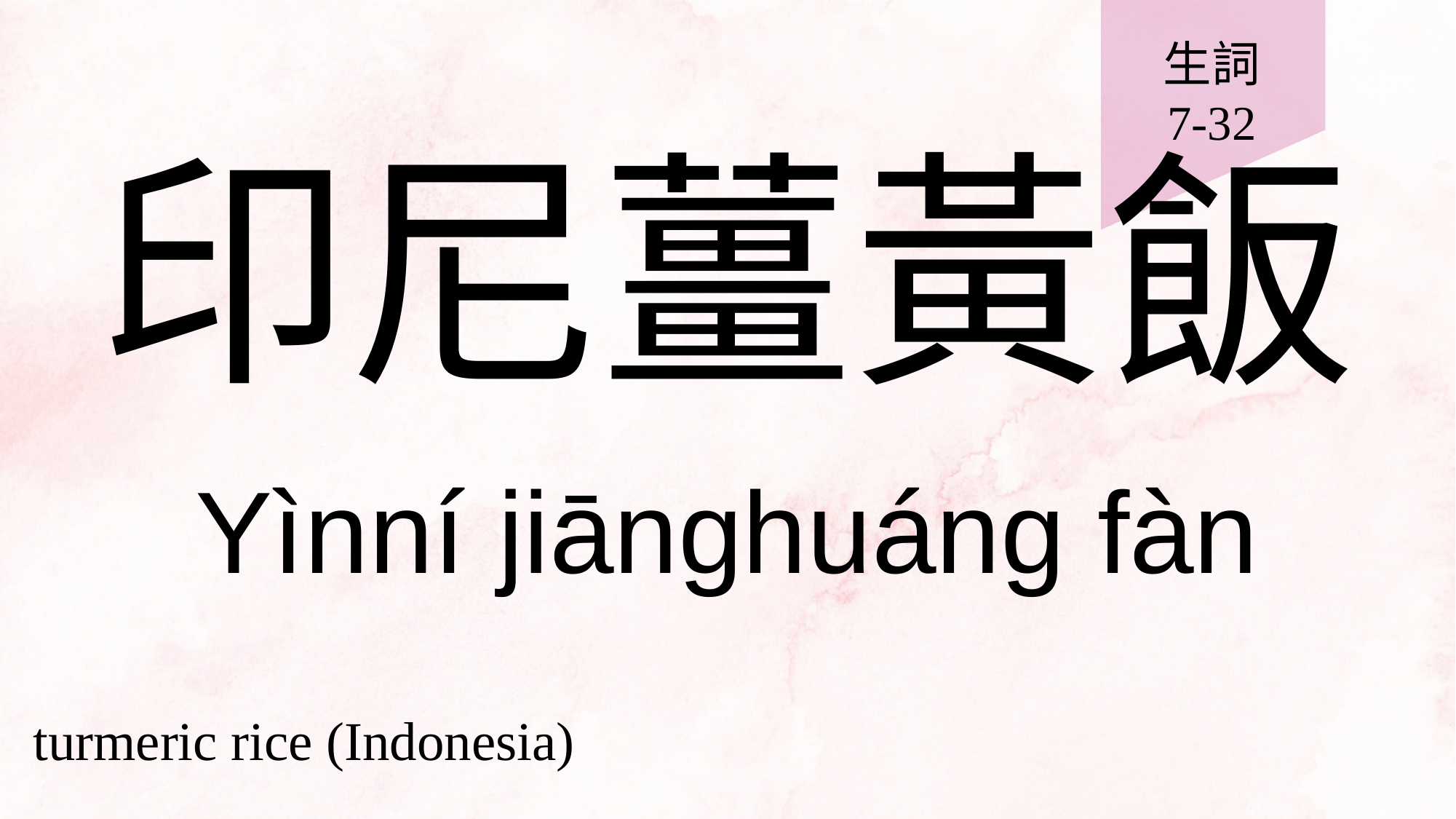

生詞
7-32
# 印尼薑黃飯
Yìnní jiānghuáng fàn
turmeric rice (Indonesia)